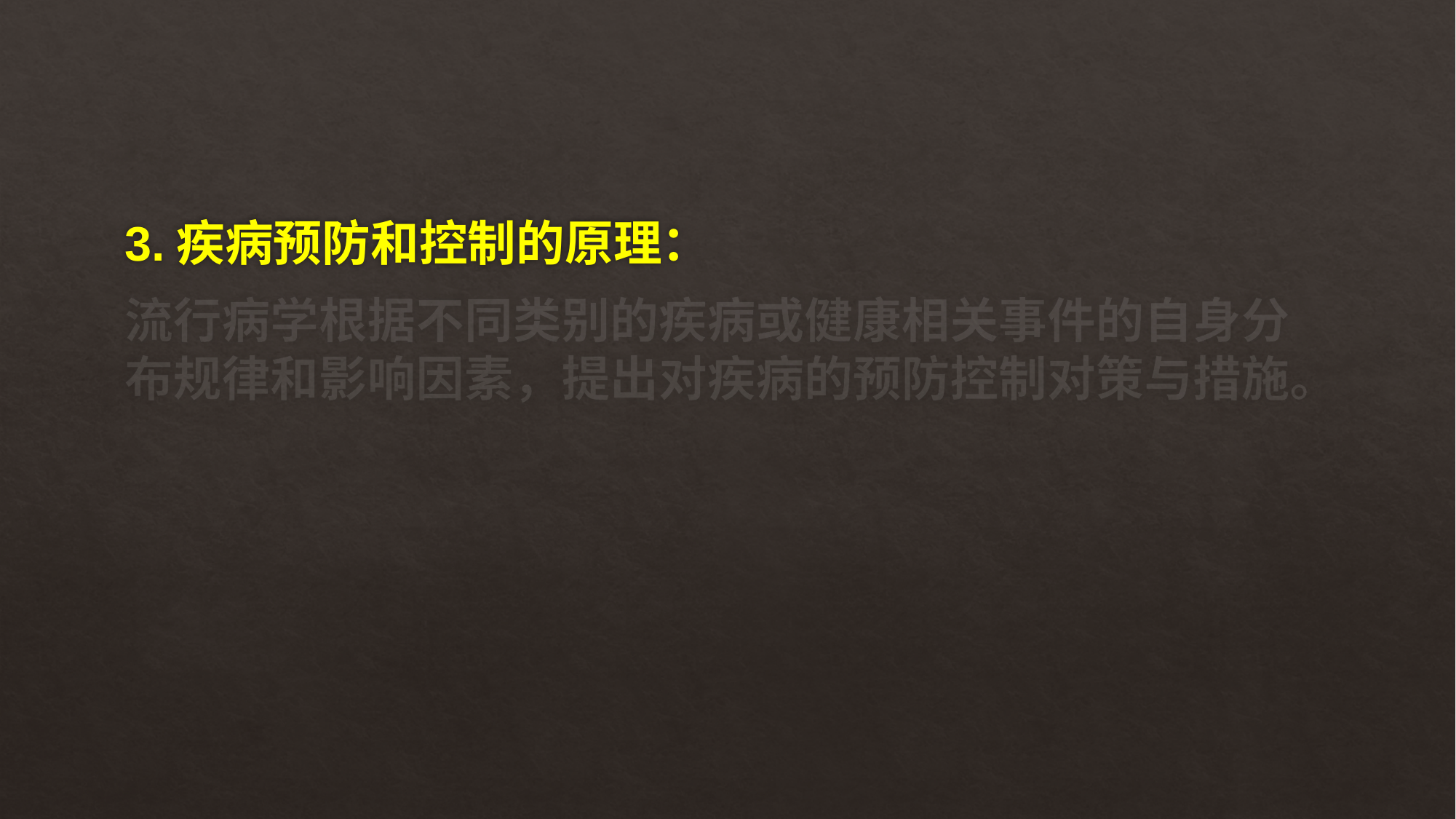

#
3.疾病预防和控制的原理：
流行病学根据不同类别的疾病或健康相关事件的自身分布规律和影响因素，提出对疾病的预防控制对策与措施。